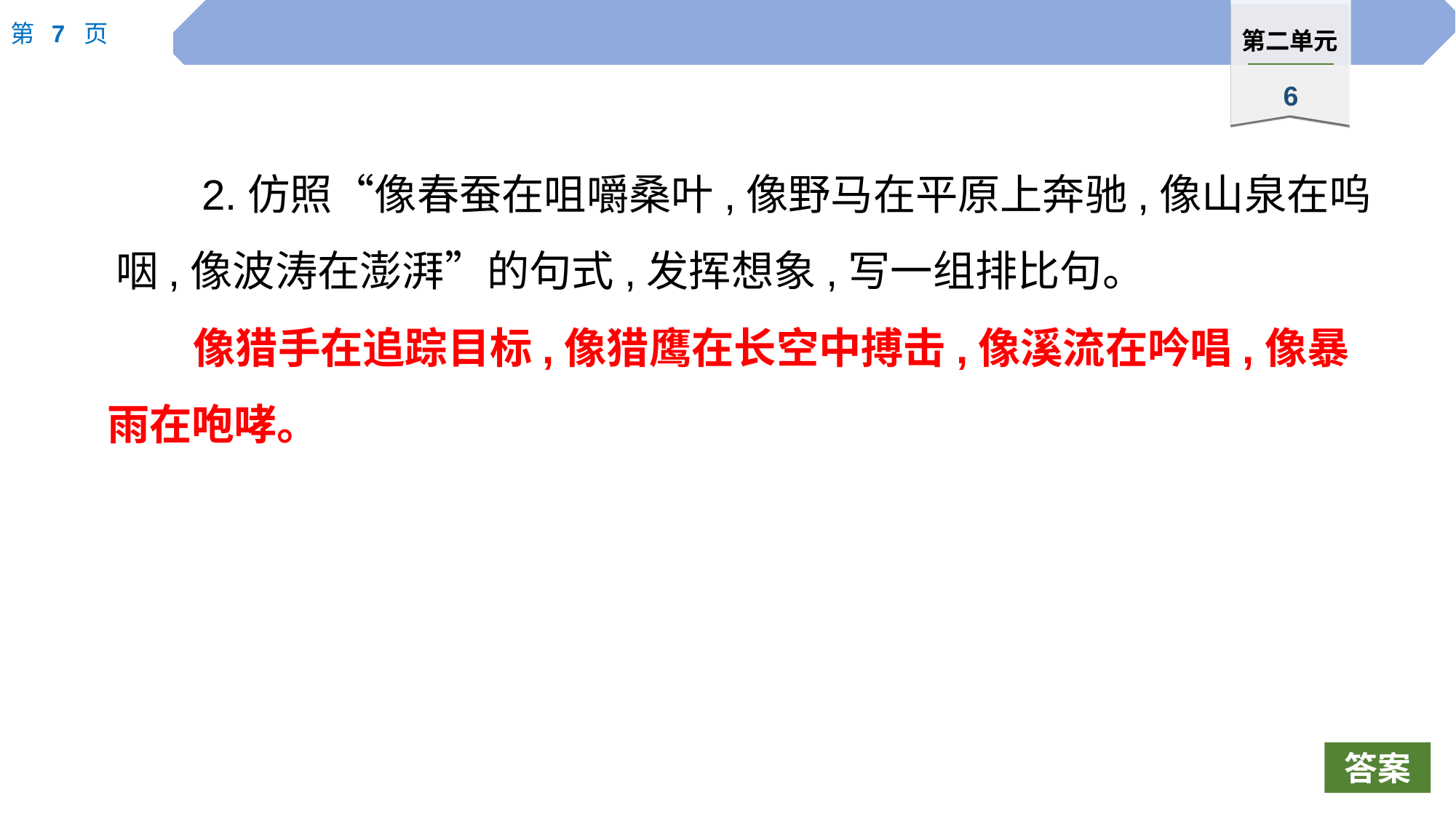

2.仿照“像春蚕在咀嚼桑叶,像野马在平原上奔驰,像山泉在呜咽,像波涛在澎湃”的句式,发挥想象,写一组排比句。
像猎手在追踪目标,像猎鹰在长空中搏击,像溪流在吟唱,像暴雨在咆哮。
答案